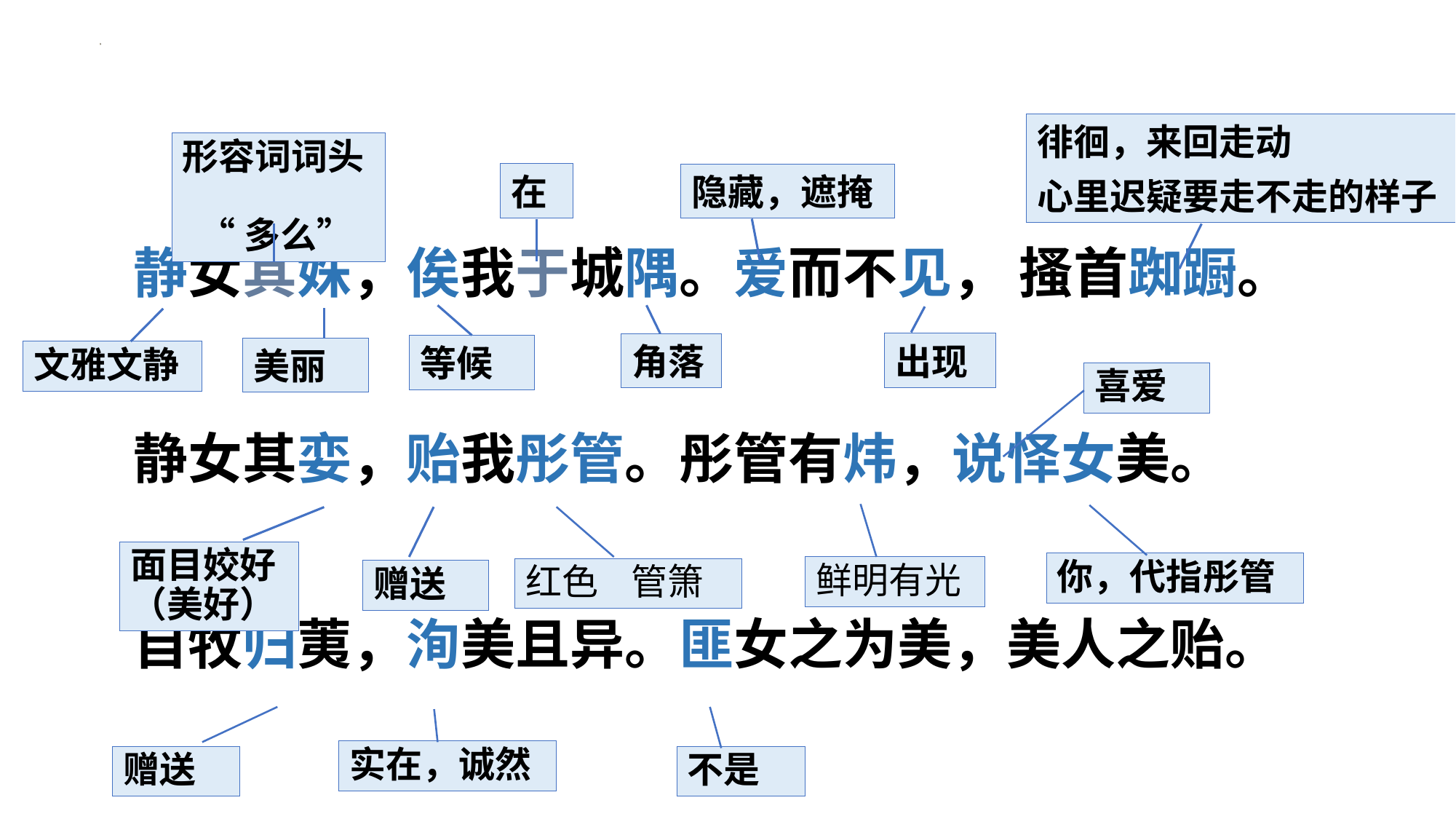

静女其姝，俟我于城隅。爱而不见， 搔首踟蹰。

静女其娈，贻我彤管。彤管有炜，说怿女美。

自牧归荑，洵美且异。匪女之为美，美人之贻。
徘徊，来回走动
心里迟疑要走不走的样子
形容词词头
  “多么”
在
隐藏，遮掩
出现
角落
等候
美丽
文雅文静
喜爱
面目姣好（美好）
你，代指彤管
鲜明有光
红色    管箫
赠送
实在，诚然
不是
赠送